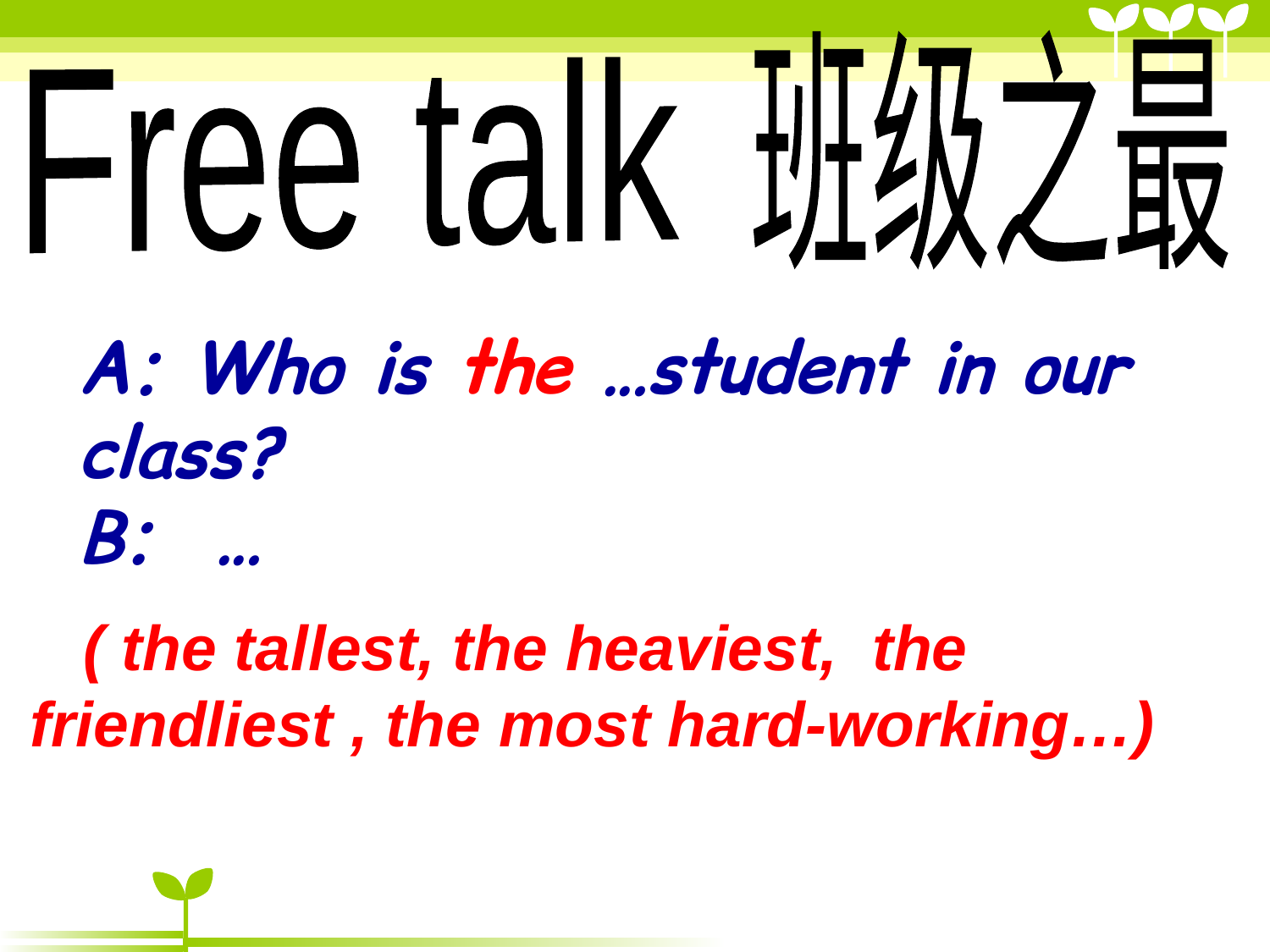

班级之最
Free talk
A: Who is the …student in our
class?
B:  …
   ( the tallest, the heaviest,  the friendliest , the most hard-working…)